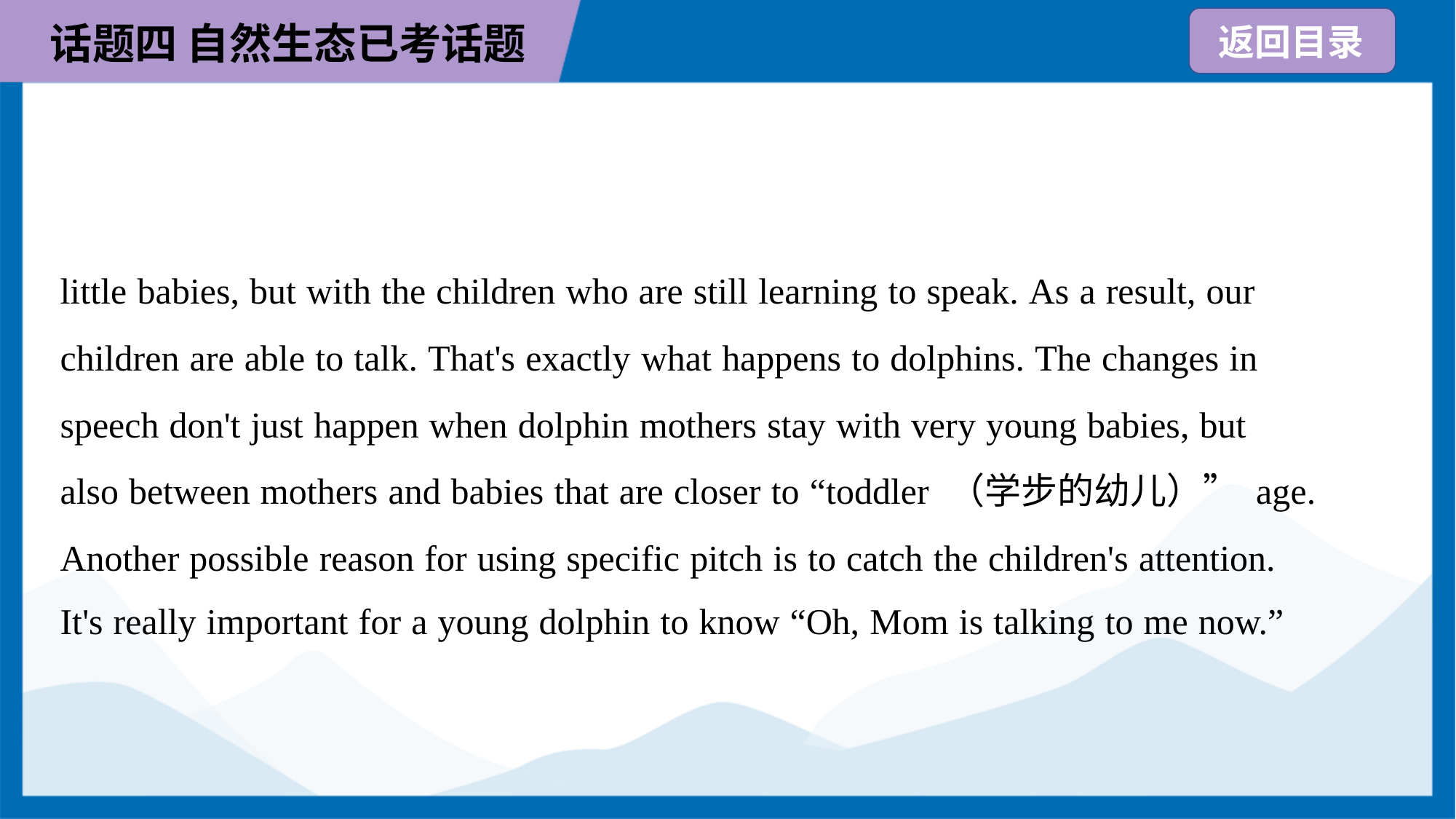

little babies, but with the children who are still learning to speak. As a result, our
children are able to talk. That's exactly what happens to dolphins. The changes in
speech don't just happen when dolphin mothers stay with very young babies, but
also between mothers and babies that are closer to “toddler （学步的幼儿）” age.
Another possible reason for using specific pitch is to catch the children's attention.
It's really important for a young dolphin to know “Oh, Mom is talking to me now.”